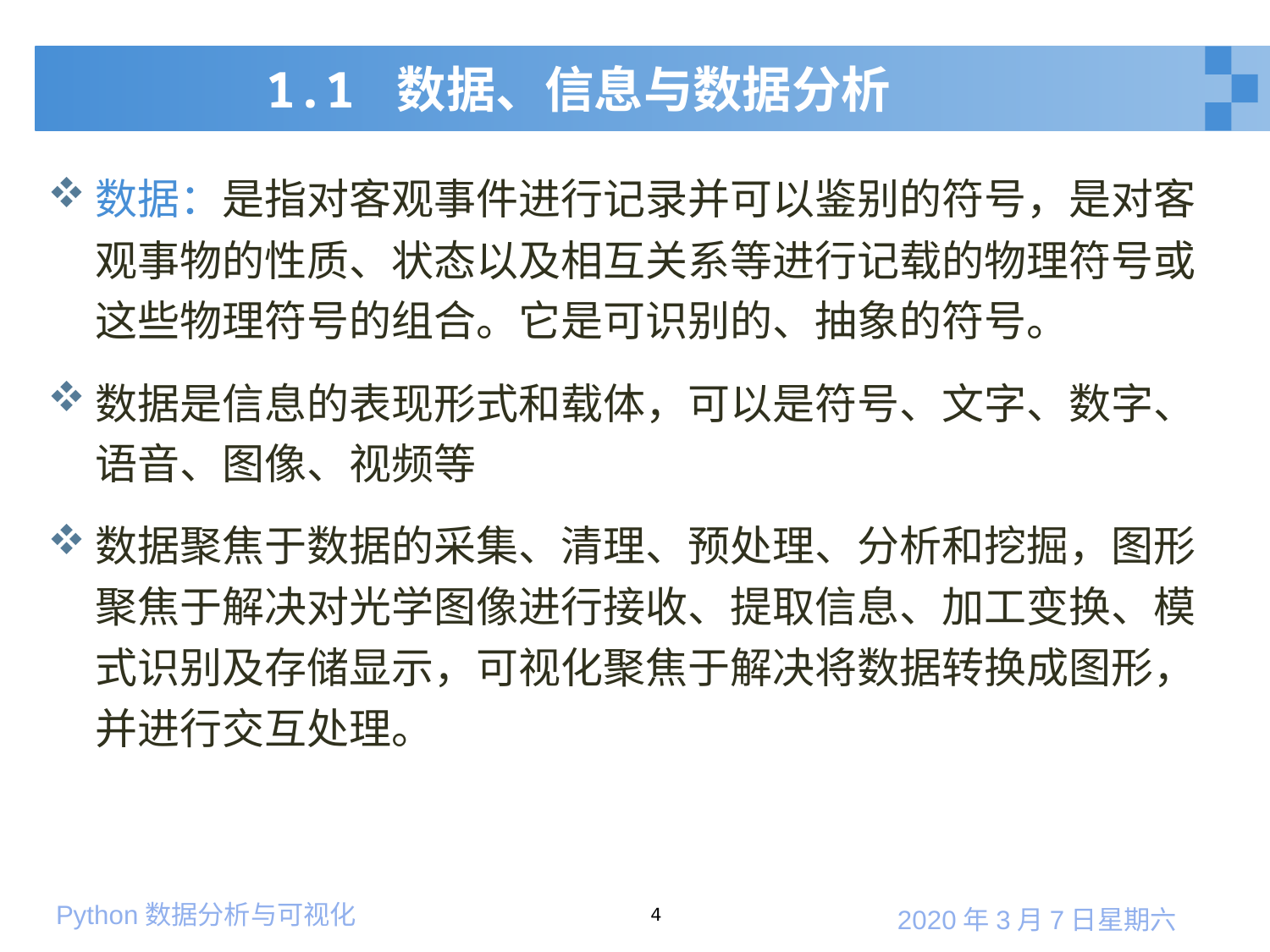

# 1.1 数据、信息与数据分析
数据：是指对客观事件进行记录并可以鉴别的符号，是对客观事物的性质、状态以及相互关系等进行记载的物理符号或这些物理符号的组合。它是可识别的、抽象的符号。
数据是信息的表现形式和载体，可以是符号、文字、数字、语音、图像、视频等
数据聚焦于数据的采集、清理、预处理、分析和挖掘，图形聚焦于解决对光学图像进行接收、提取信息、加工变换、模式识别及存储显示，可视化聚焦于解决将数据转换成图形，并进行交互处理。

4
2020年3月7日星期六